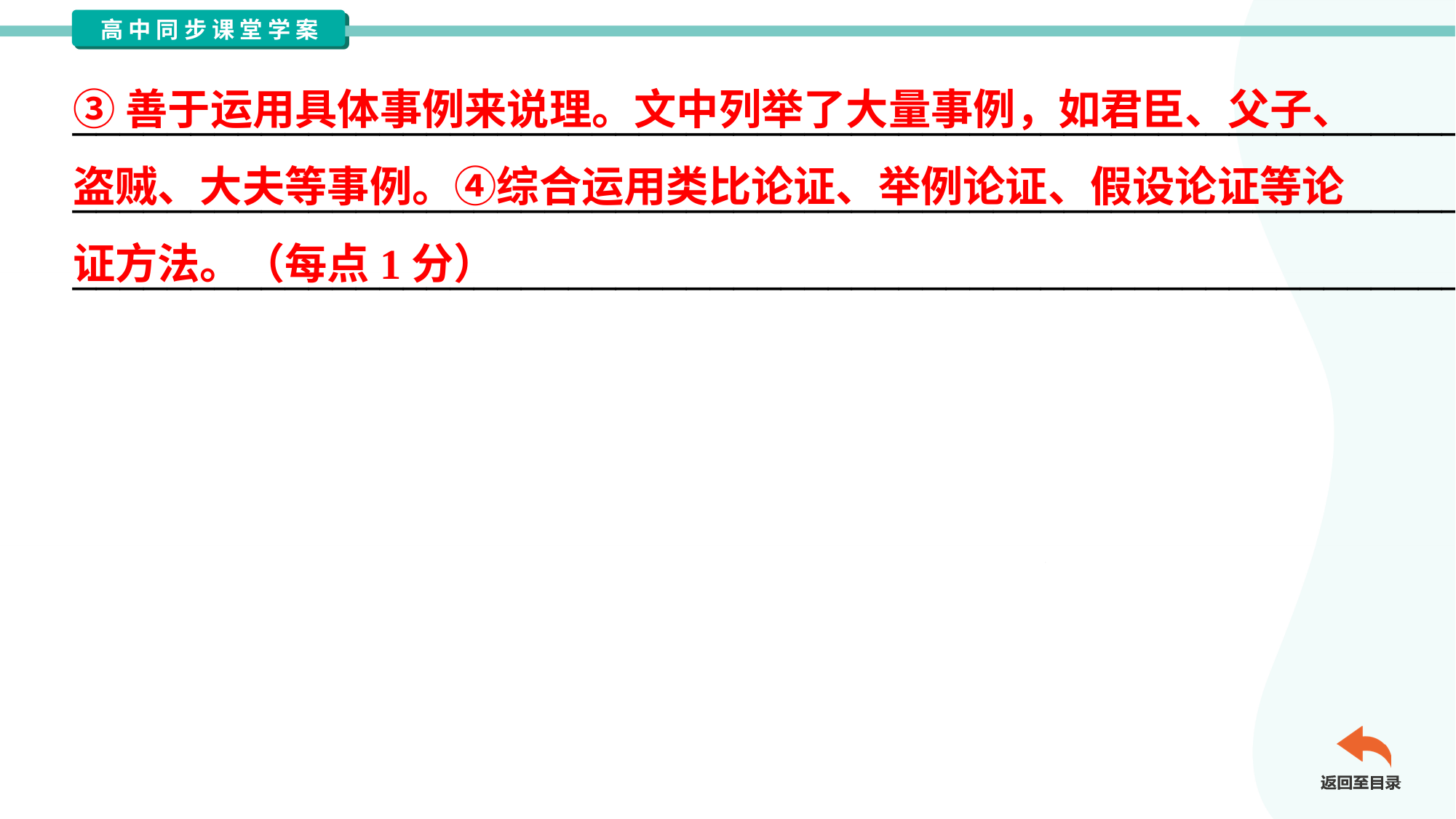

③善于运用具体事例来说理。文中列举了大量事例，如君臣、父子、
盗贼、大夫等事例。④综合运用类比论证、举例论证、假设论证等论
证方法。（每点1分）
_____________________________________________________________
_____________________________________________________________
_____________________________________________________________